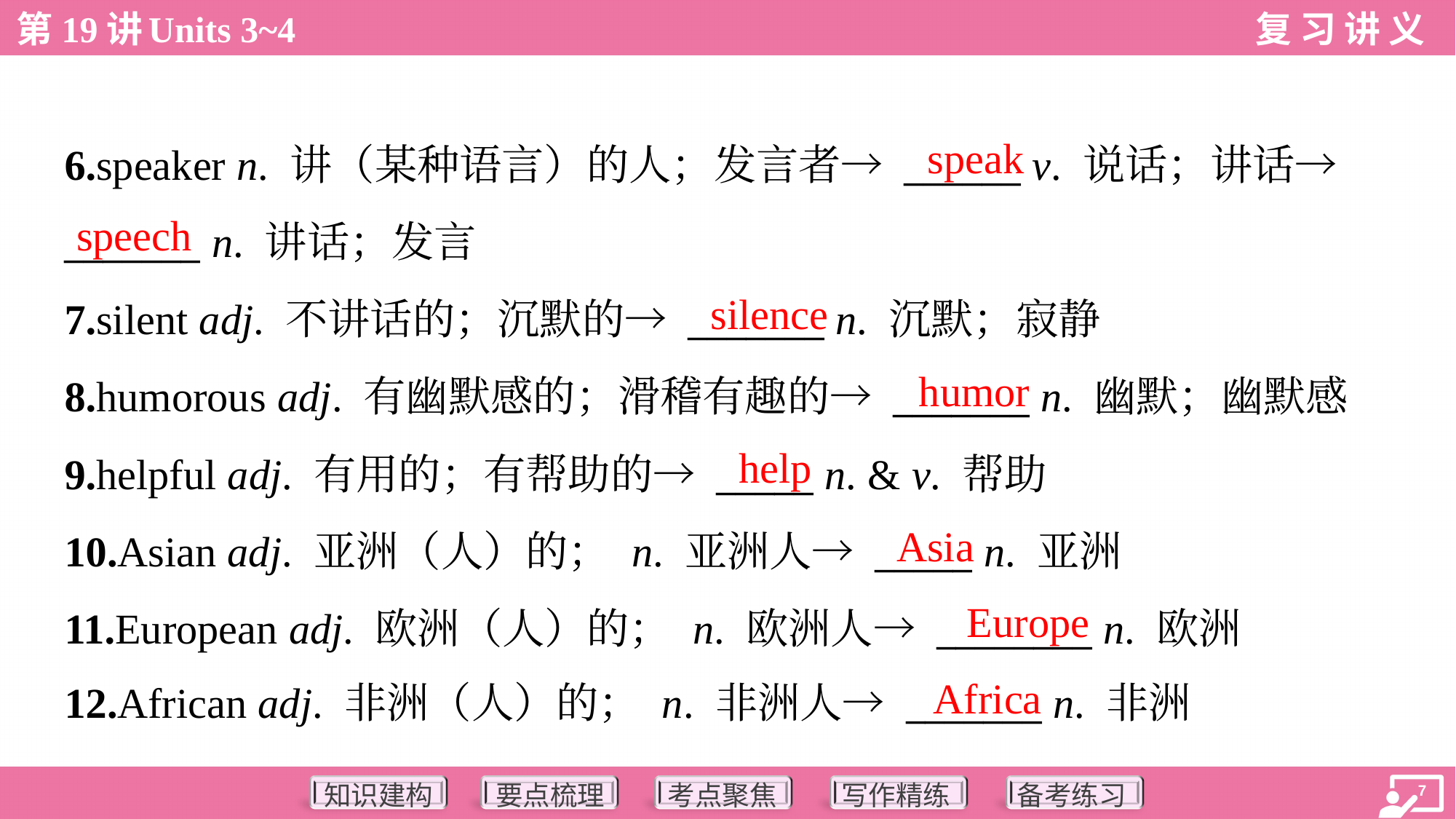

speak
6.speaker n. 讲（某种语言）的人；发言者→ ______ v. 说话；讲话→
_______ n. 讲话；发言
7.silent adj. 不讲话的；沉默的→ _______ n. 沉默；寂静
8.humorous adj. 有幽默感的；滑稽有趣的→ _______ n. 幽默；幽默感
9.helpful adj. 有用的；有帮助的→ _____ n. & v. 帮助
10.Asian adj. 亚洲（人）的； n. 亚洲人→ _____ n. 亚洲
11.European adj. 欧洲（人）的； n. 欧洲人→ ________ n. 欧洲
12.African adj. 非洲（人）的； n. 非洲人→ _______ n. 非洲
speech
silence
humor
help
Asia
Europe
Africa